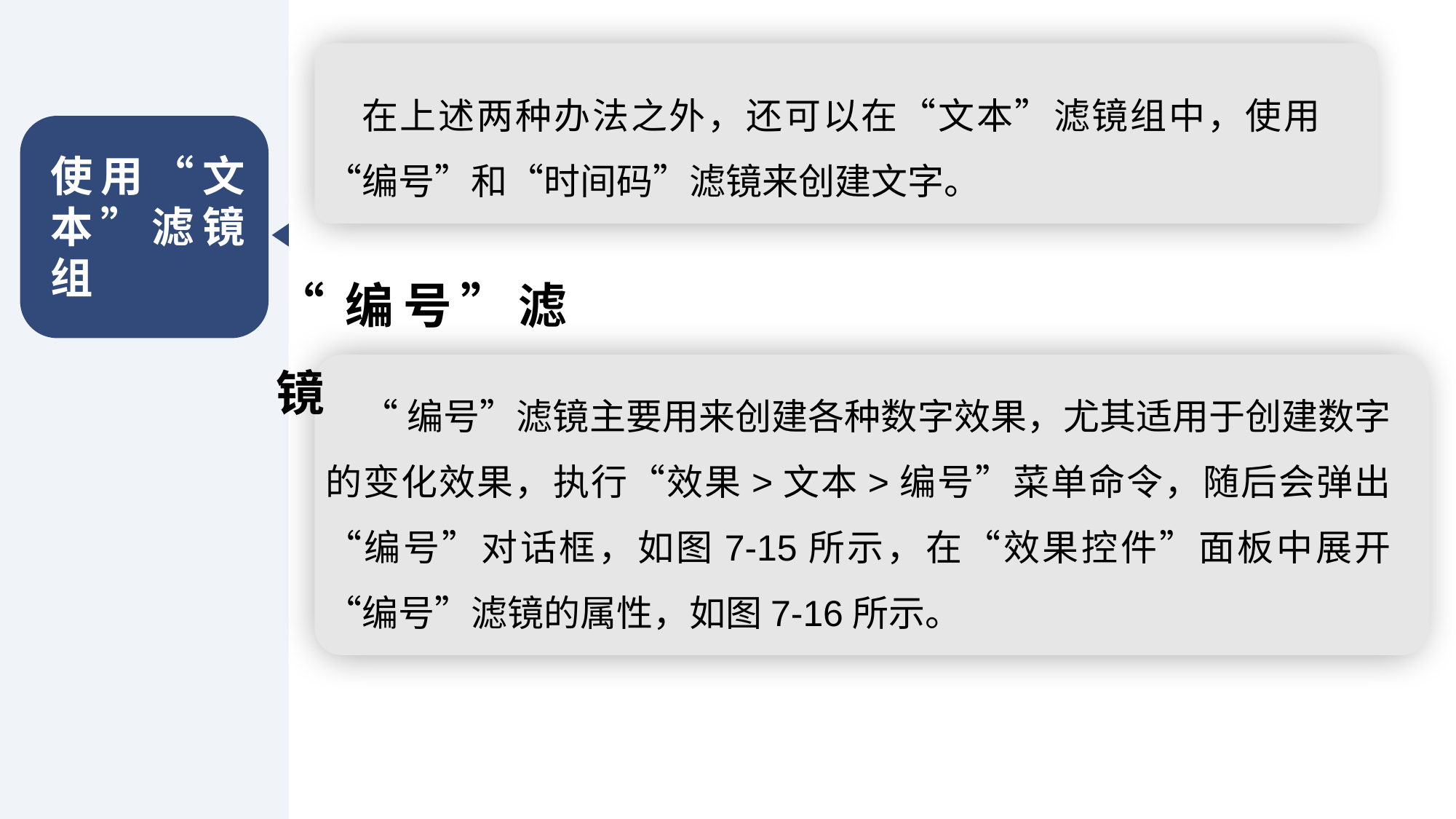

在上述两种办法之外，还可以在“文本”滤镜组中，使用“编号”和“时间码”滤镜来创建文字。

使用“文本”滤镜组

“编号”滤镜

“编号”滤镜主要用来创建各种数字效果，尤其适用于创建数字的变化效果，执行“效果>文本>编号”菜单命令，随后会弹出“编号”对话框，如图7-15所示，在“效果控件”面板中展开“编号”滤镜的属性，如图7-16所示。